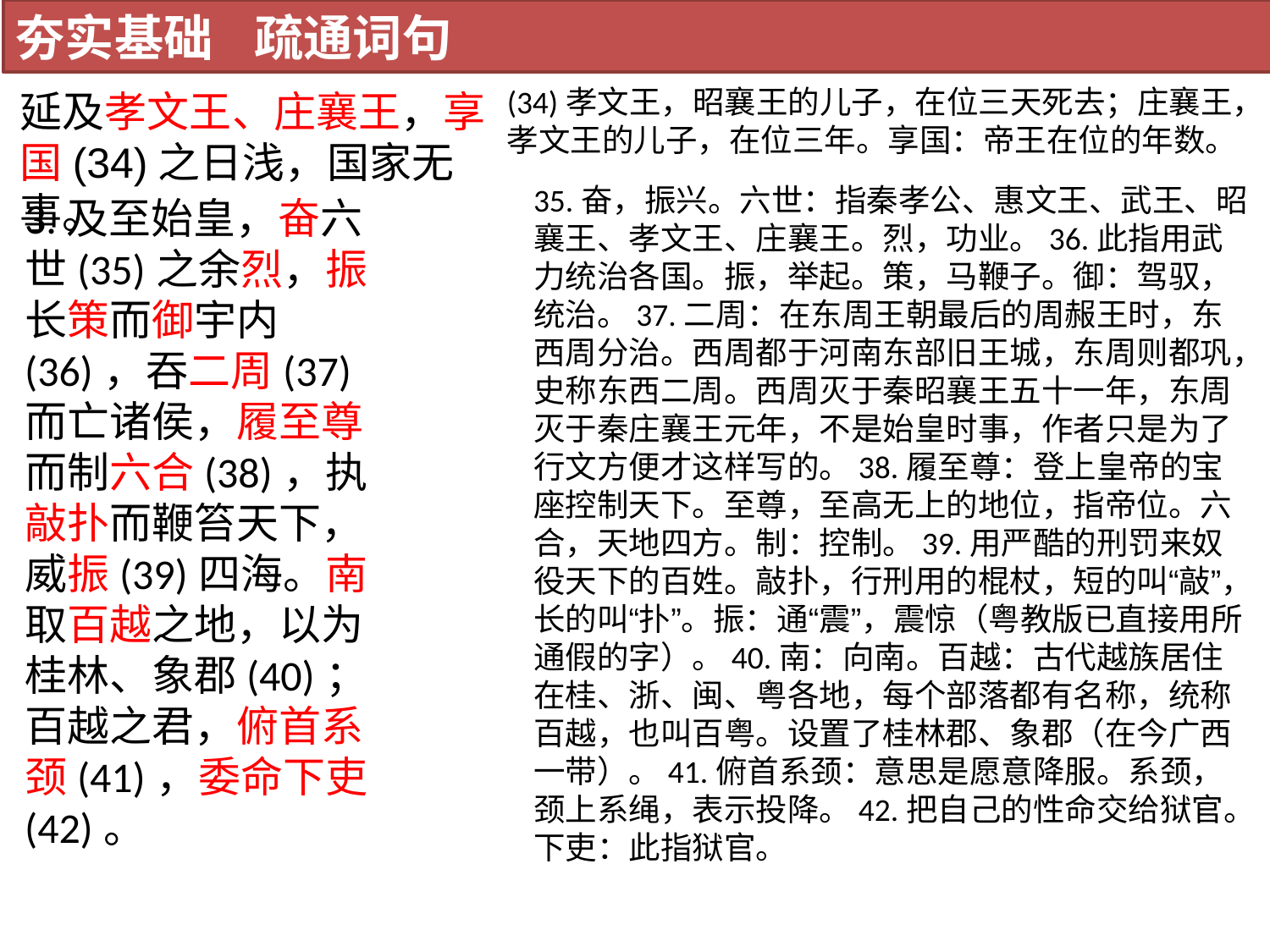

夯实基础   疏通词句
(34)孝文王，昭襄王的儿子，在位三天死去；庄襄王，孝文王的儿子，在位三年。享国：帝王在位的年数。
延及孝文王、庄襄王，享国(34)之日浅，国家无事。
35.奋，振兴。六世：指秦孝公、惠文王、武王、昭襄王、孝文王、庄襄王。烈，功业。36.此指用武力统治各国。振，举起。策，马鞭子。御：驾驭，统治。37.二周：在东周王朝最后的周赧王时，东西周分治。西周都于河南东部旧王城，东周则都巩，史称东西二周。西周灭于秦昭襄王五十一年，东周灭于秦庄襄王元年，不是始皇时事，作者只是为了行文方便才这样写的。38.履至尊：登上皇帝的宝座控制天下。至尊，至高无上的地位，指帝位。六合，天地四方。制：控制。39.用严酷的刑罚来奴役天下的百姓。敲扑，行刑用的棍杖，短的叫“敲”，长的叫“扑”。振：通“震”，震惊（粤教版已直接用所通假的字）。40.南：向南。百越：古代越族居住在桂、浙、闽、粤各地，每个部落都有名称，统称百越，也叫百粤。设置了桂林郡、象郡（在今广西一带）。41.俯首系颈：意思是愿意降服。系颈，颈上系绳，表示投降。42.把自己的性命交给狱官。下吏：此指狱官。

3.及至始皇，奋六世(35)之余烈，振长策而御宇内(36)，吞二周(37)而亡诸侯，履至尊而制六合(38)，执敲扑而鞭笞天下，威振(39)四海。南取百越之地，以为桂林、象郡(40)；百越之君，俯首系颈(41)，委命下吏(42)。